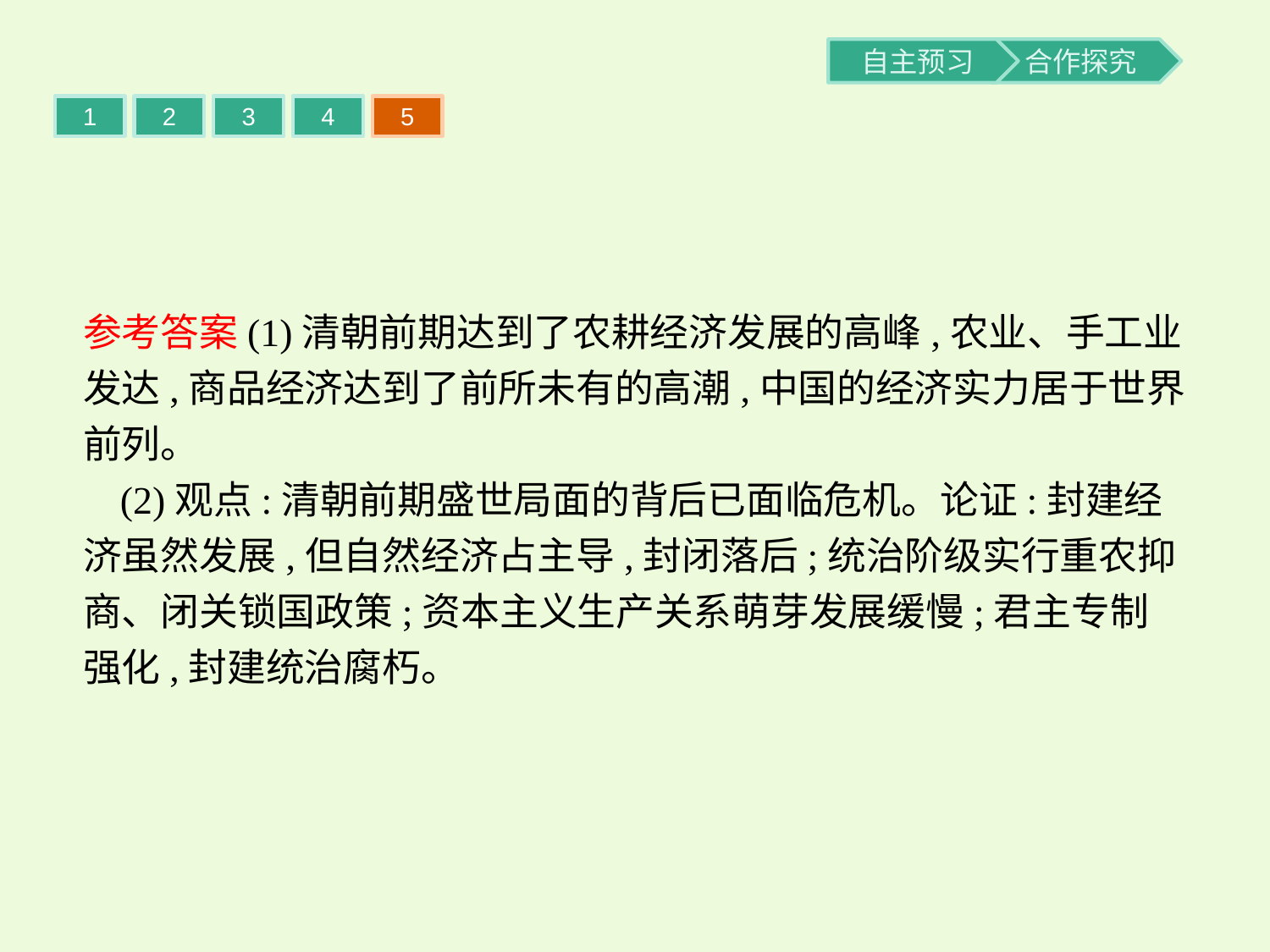

1
2
3
4
5
参考答案(1)清朝前期达到了农耕经济发展的高峰,农业、手工业发达,商品经济达到了前所未有的高潮,中国的经济实力居于世界前列。
(2)观点:清朝前期盛世局面的背后已面临危机。论证:封建经济虽然发展,但自然经济占主导,封闭落后;统治阶级实行重农抑商、闭关锁国政策;资本主义生产关系萌芽发展缓慢;君主专制强化,封建统治腐朽。